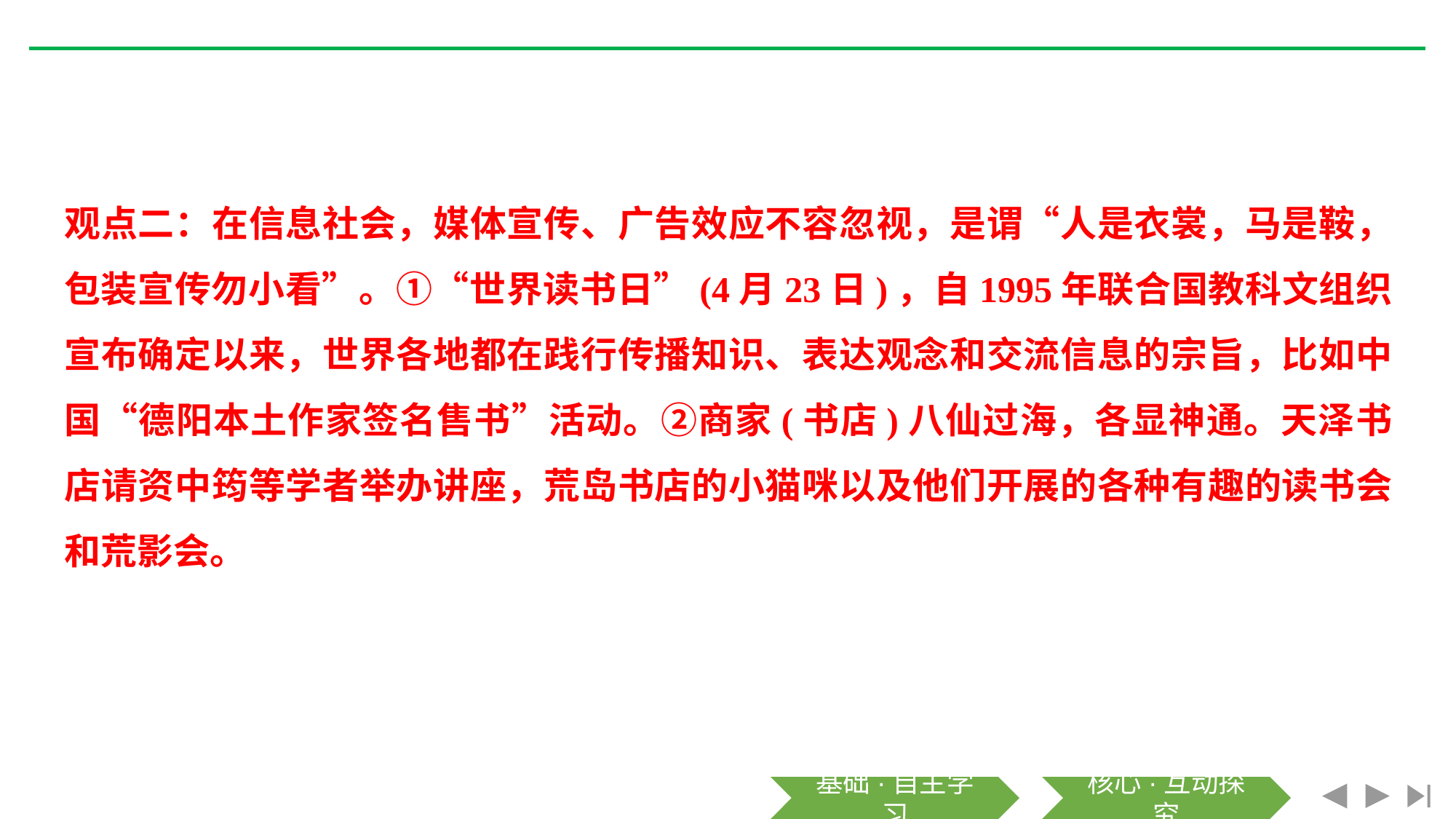

观点二：在信息社会，媒体宣传、广告效应不容忽视，是谓“人是衣裳，马是鞍，包装宣传勿小看”。①“世界读书日”(4月23日)，自1995年联合国教科文组织宣布确定以来，世界各地都在践行传播知识、表达观念和交流信息的宗旨，比如中国“德阳本土作家签名售书”活动。②商家(书店)八仙过海，各显神通。天泽书店请资中筠等学者举办讲座，荒岛书店的小猫咪以及他们开展的各种有趣的读书会和荒影会。